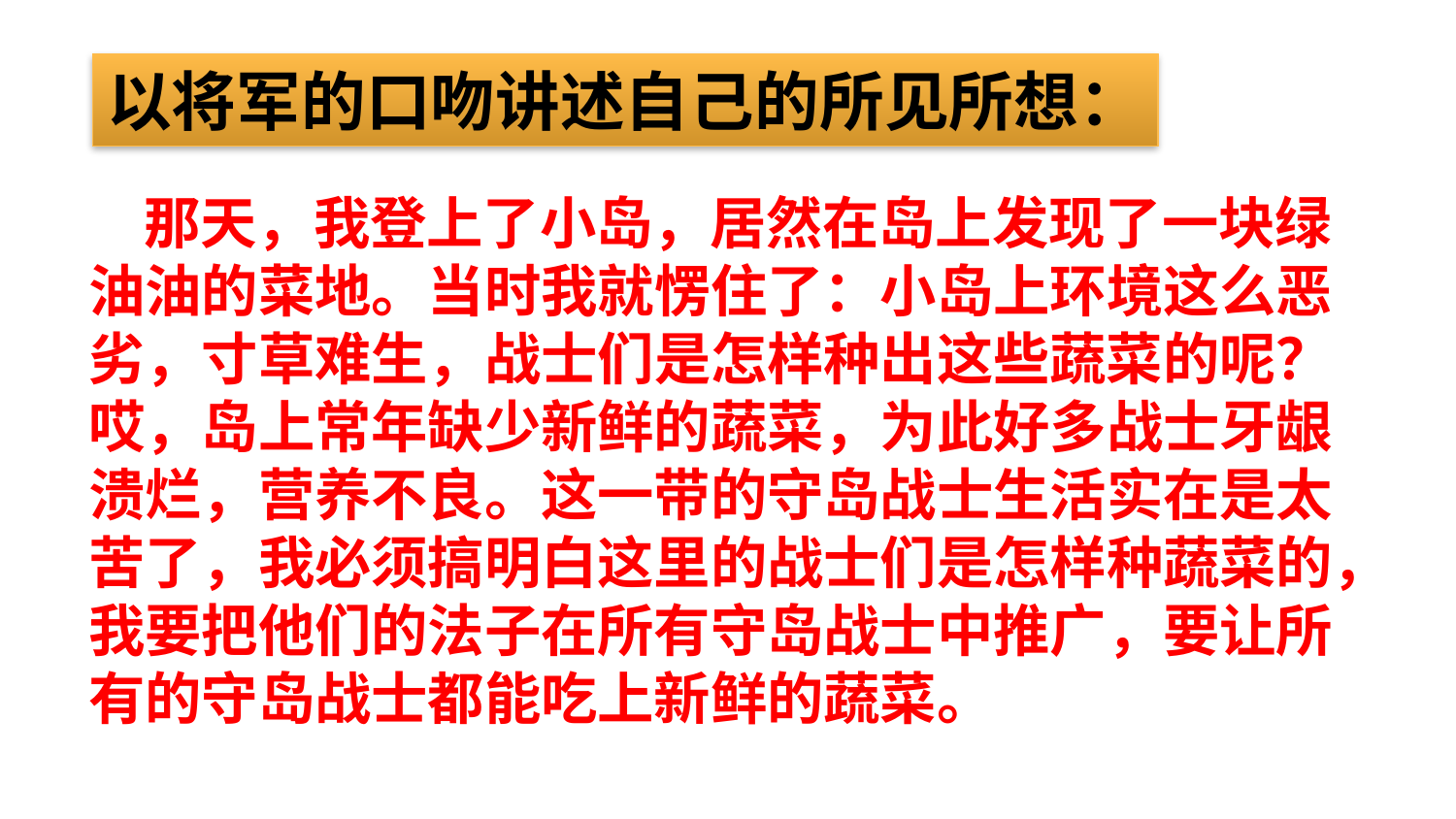

以将军的口吻讲述自己的所见所想：
    那天，我登上了小岛，居然在岛上发现了一块绿油油的菜地。当时我就愣住了：小岛上环境这么恶劣，寸草难生，战士们是怎样种出这些蔬菜的呢？哎，岛上常年缺少新鲜的蔬菜，为此好多战士牙龈溃烂，营养不良。这一带的守岛战士生活实在是太苦了，我必须搞明白这里的战士们是怎样种蔬菜的，我要把他们的法子在所有守岛战士中推广，要让所有的守岛战士都能吃上新鲜的蔬菜。